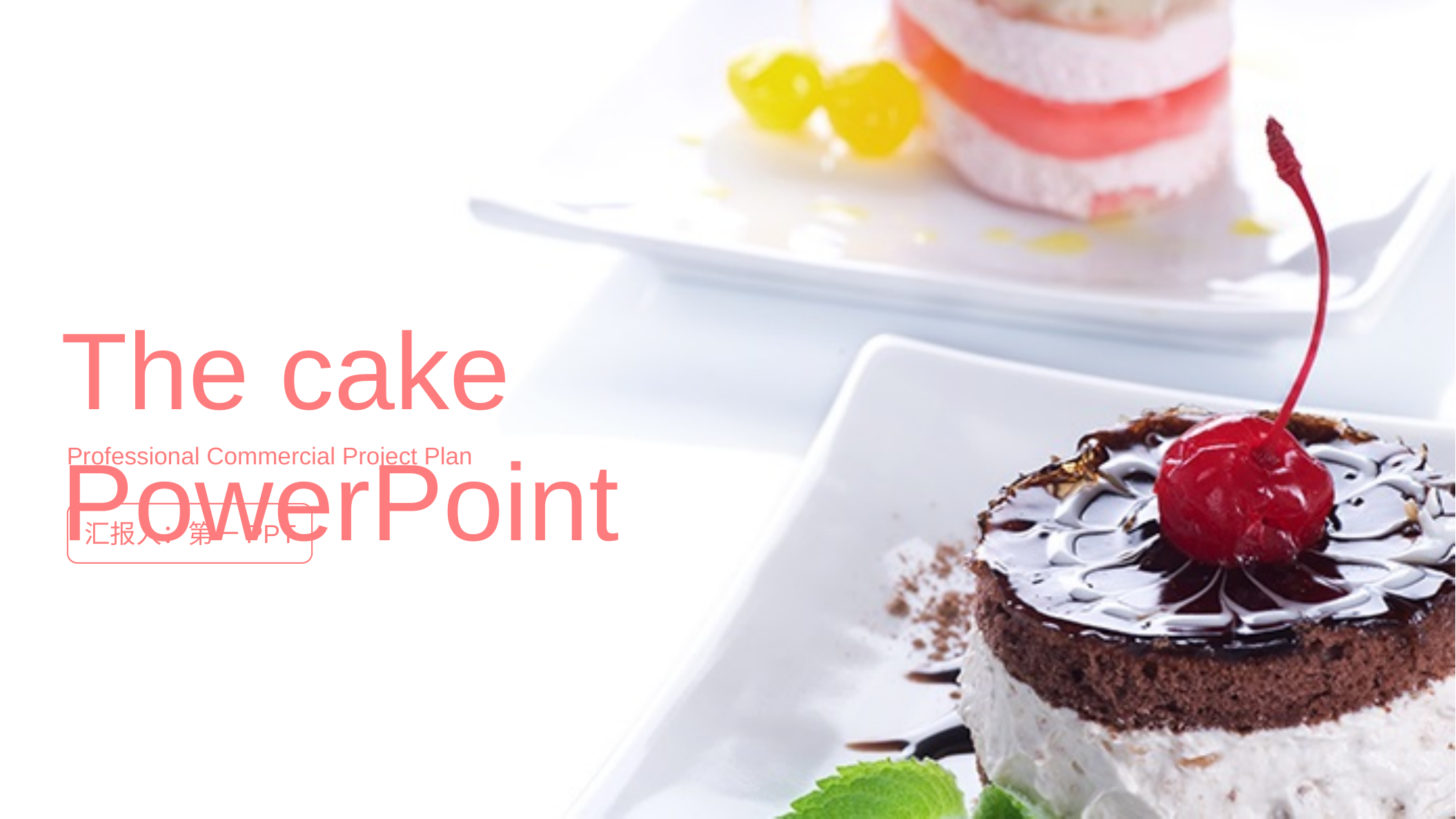

The cake PowerPoint
Professional Commercial Project Plan

汇报人：第一PPT